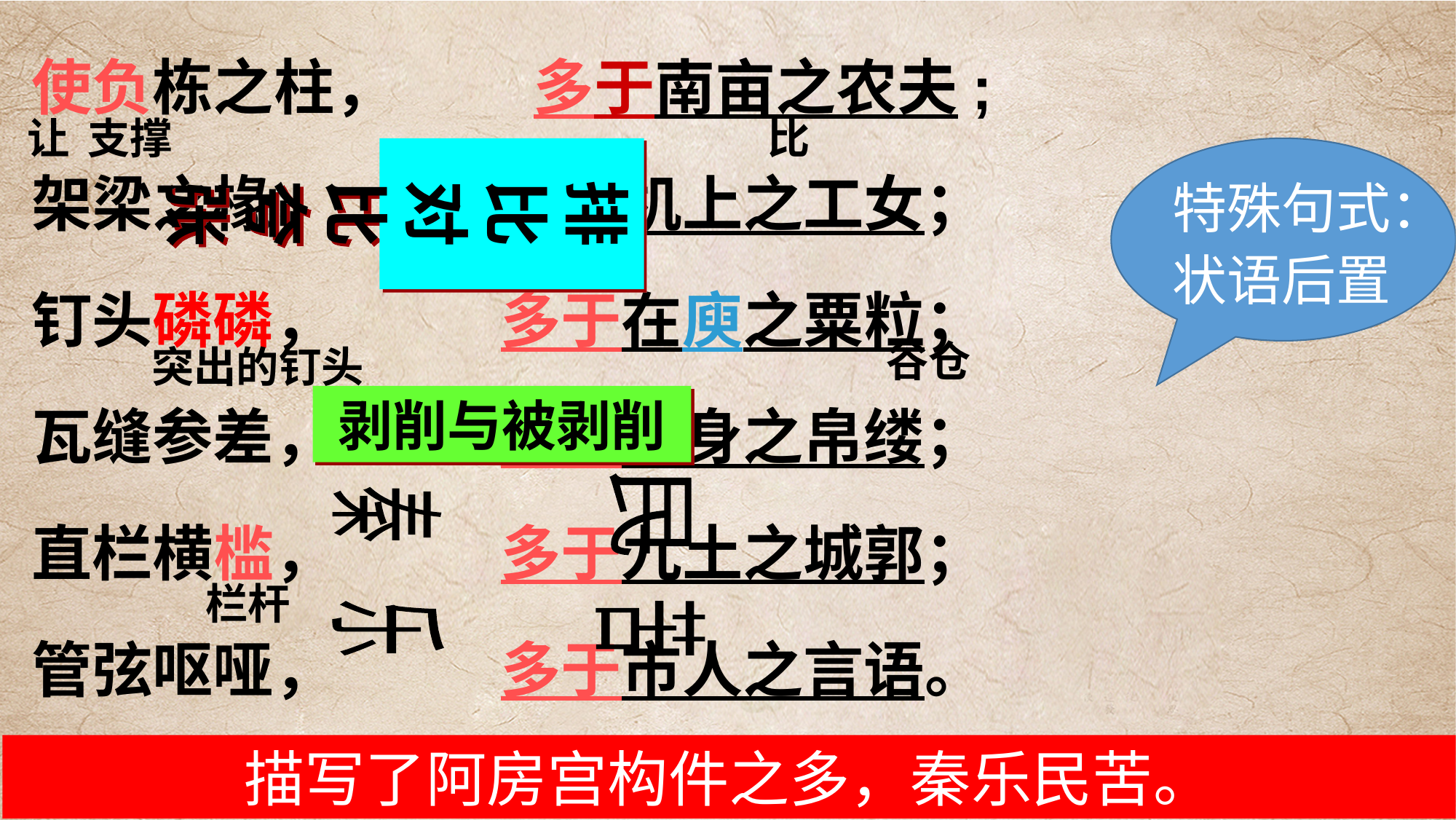

使负栋之柱，          多于南亩之农夫;
架梁之椽，            多于机上之工女；
钉头磷磷，            多于在庾之粟粒；
瓦缝参差，            多于周身之帛缕；
直栏横槛，            多于九土之城郭；
管弦呕哑，            多于市人之言语。
让
支撑
比
排比对比夸张
特殊句式：
状语后置
突出的钉头
谷仓
剥削与被剥削
秦
民
乐
苦
栏杆
描写了阿房宫构件之多，秦乐民苦。